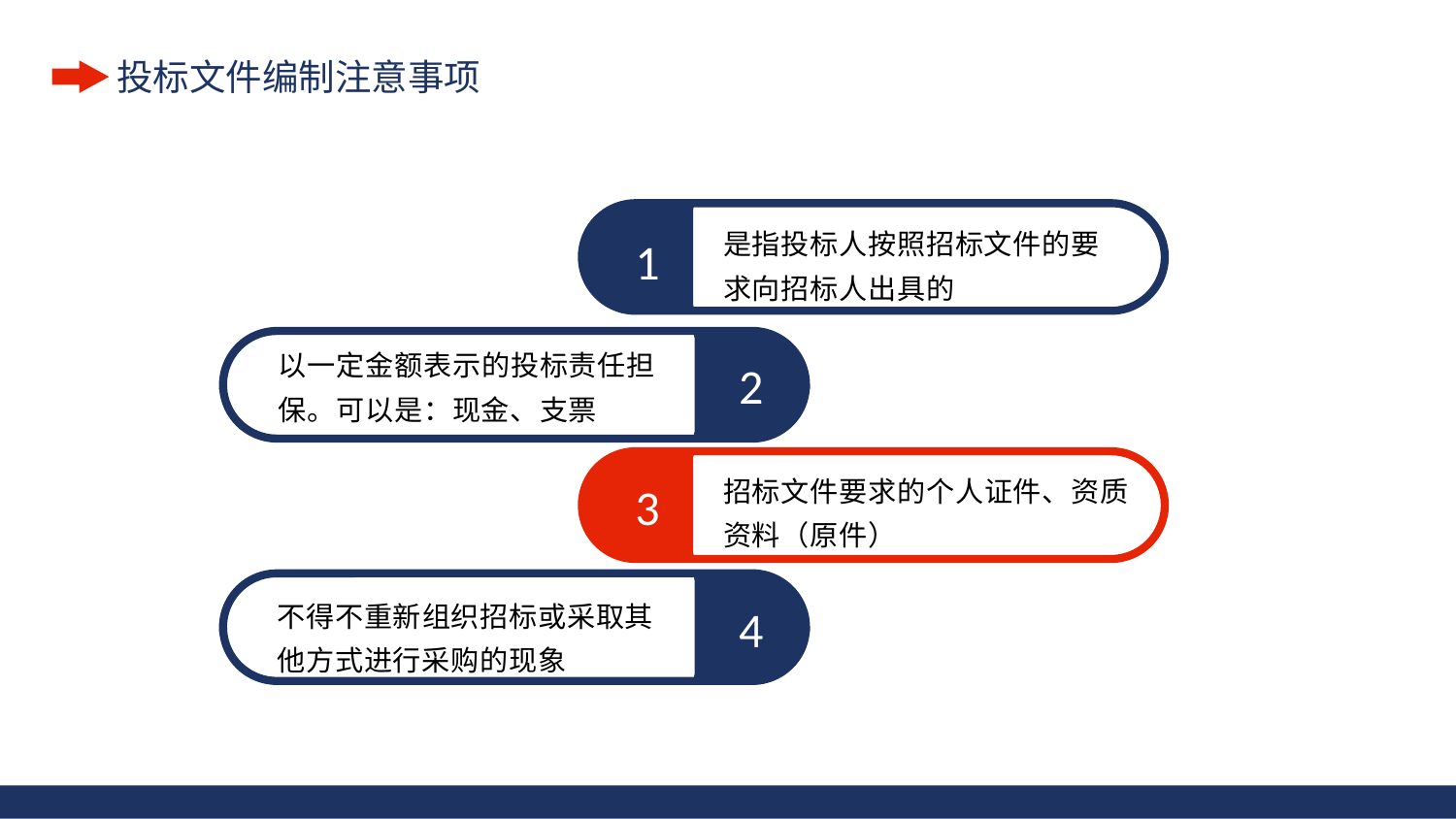

是指投标人按照招标文件的要求向招标人出具的
1
以一定金额表示的投标责任担保。可以是：现金、支票

2

招标文件要求的个人证件、资质资料（原件）
3

不得不重新组织招标或采取其他方式进行采购的现象
4